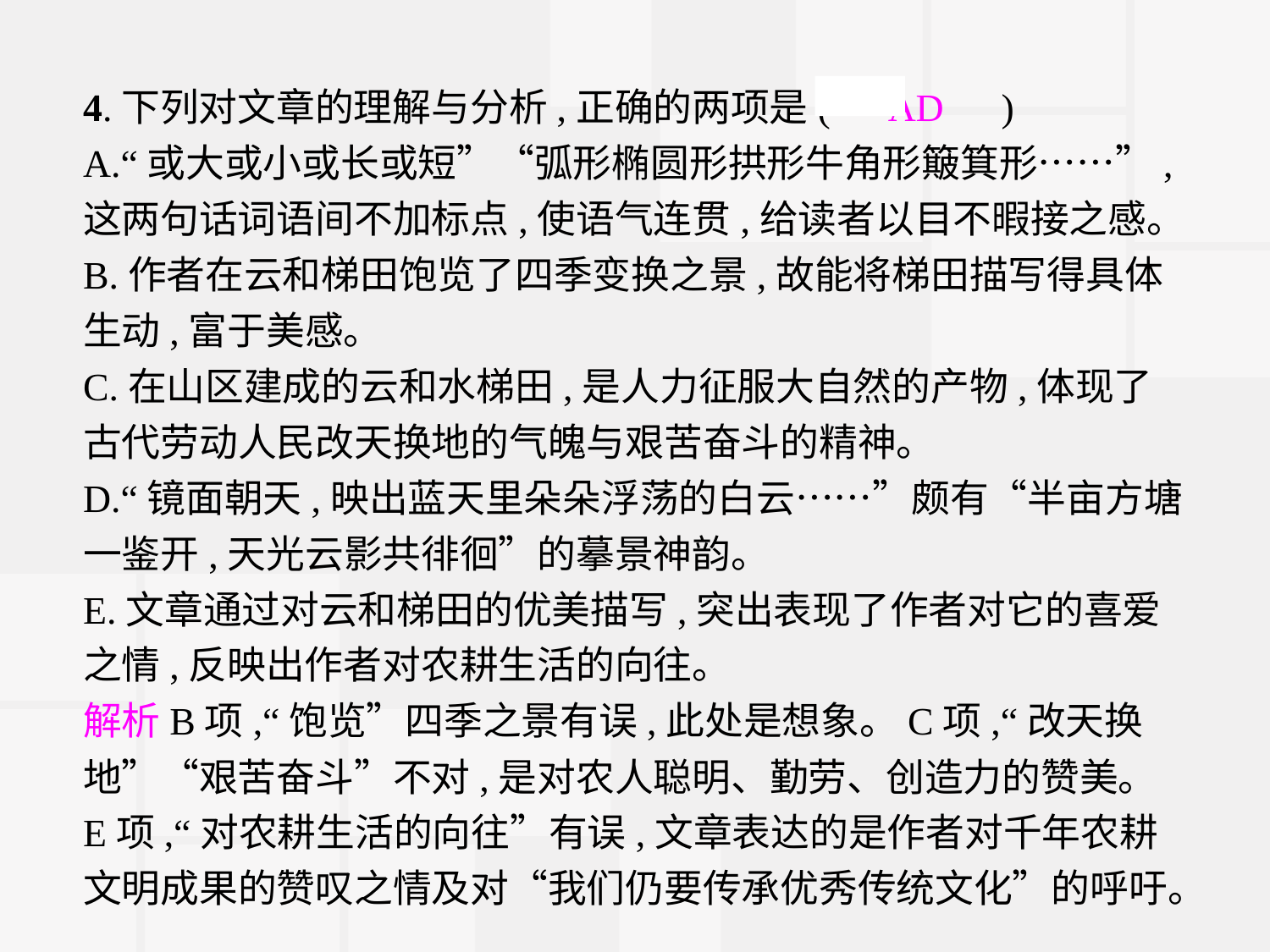

4.下列对文章的理解与分析,正确的两项是(　AD　)
A.“或大或小或长或短”“弧形椭圆形拱形牛角形簸箕形……”,这两句话词语间不加标点,使语气连贯,给读者以目不暇接之感。
B.作者在云和梯田饱览了四季变换之景,故能将梯田描写得具体生动,富于美感。
C.在山区建成的云和水梯田,是人力征服大自然的产物,体现了古代劳动人民改天换地的气魄与艰苦奋斗的精神。
D.“镜面朝天,映出蓝天里朵朵浮荡的白云……”颇有“半亩方塘一鉴开,天光云影共徘徊”的摹景神韵。
E.文章通过对云和梯田的优美描写,突出表现了作者对它的喜爱之情,反映出作者对农耕生活的向往。
解析B项,“饱览”四季之景有误,此处是想象。C项,“改天换地”“艰苦奋斗”不对,是对农人聪明、勤劳、创造力的赞美。E项,“对农耕生活的向往”有误,文章表达的是作者对千年农耕文明成果的赞叹之情及对“我们仍要传承优秀传统文化”的呼吁。